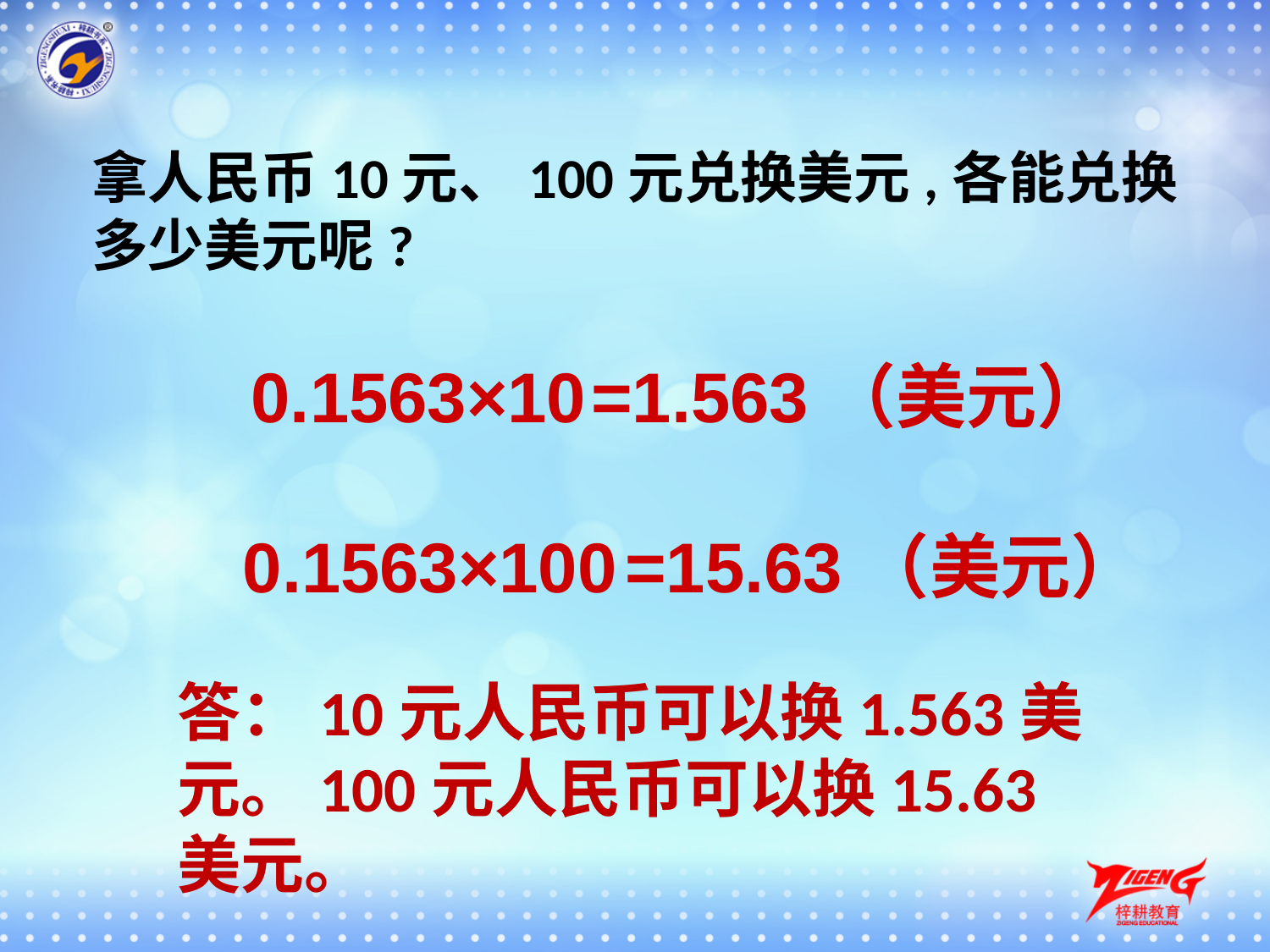

拿人民币10元、100元兑换美元,各能兑换多少美元呢?
0.1563×10
=1.563（美元）
0.1563×100
=15.63（美元）
答：10元人民币可以换1.563美元。100元人民币可以换15.63美元。